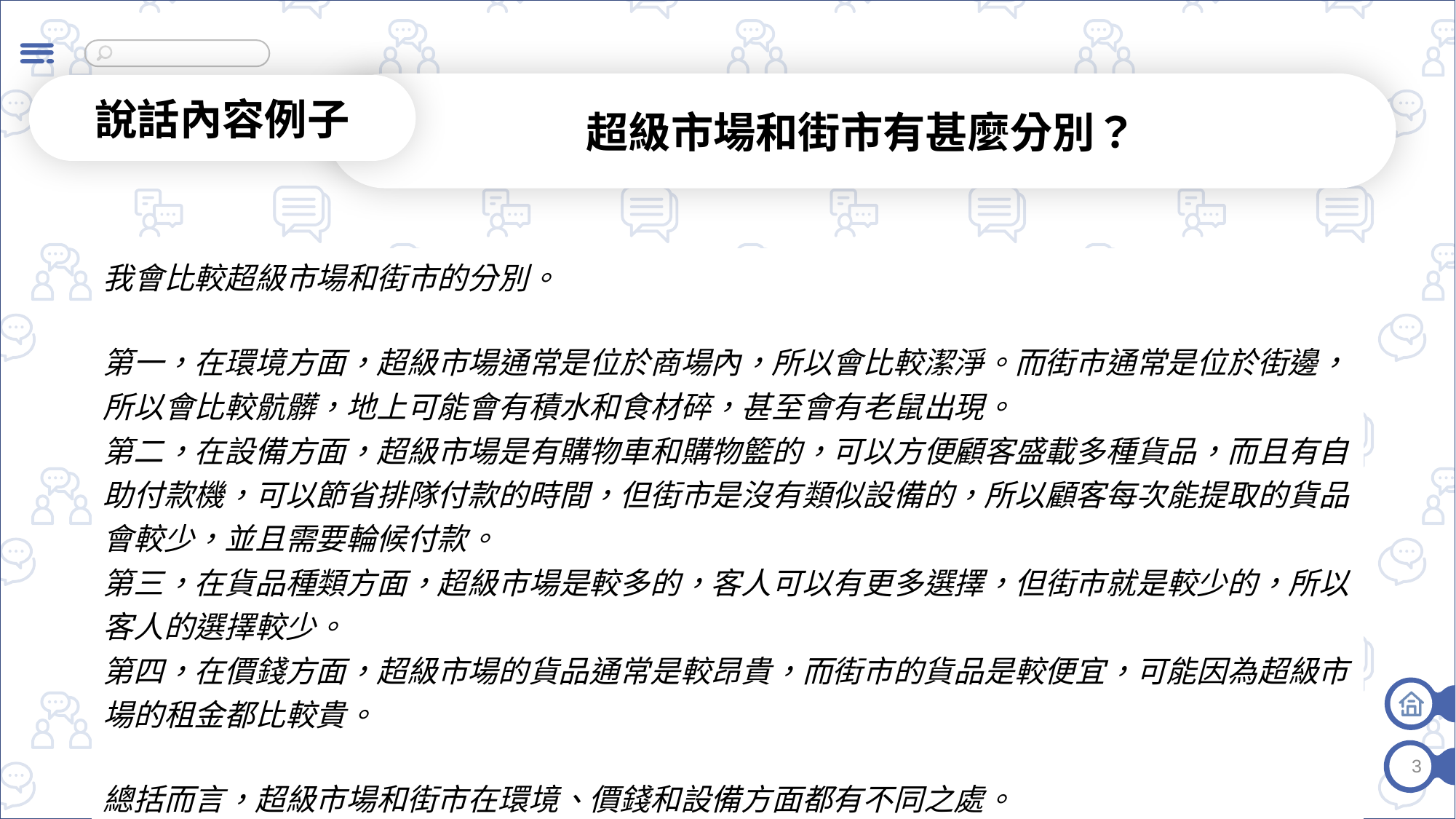

超級市場和街市有甚麼分別？
說話內容例子
| 我會比較超級市場和街市的分別。 第一，在環境方面，超級市場通常是位於商場內，所以會比較潔淨。而街市通常是位於街邊，所以會比較骯髒，地上可能會有積水和食材碎，甚至會有老鼠出現。 第二，在設備方面，超級市場是有購物車和購物籃的，可以方便顧客盛載多種貨品，而且有自助付款機，可以節省排隊付款的時間，但街市是沒有類似設備的，所以顧客每次能提取的貨品會較少，並且需要輪候付款。 第三，在貨品種類方面，超級市場是較多的，客人可以有更多選擇，但街市就是較少的，所以客人的選擇較少。 第四，在價錢方面，超級市場的貨品通常是較昂貴，而街市的貨品是較便宜，可能因為超級市場的租金都比較貴。 總括而言，超級市場和街市在環境、價錢和設備方面都有不同之處。 |
| --- |
3